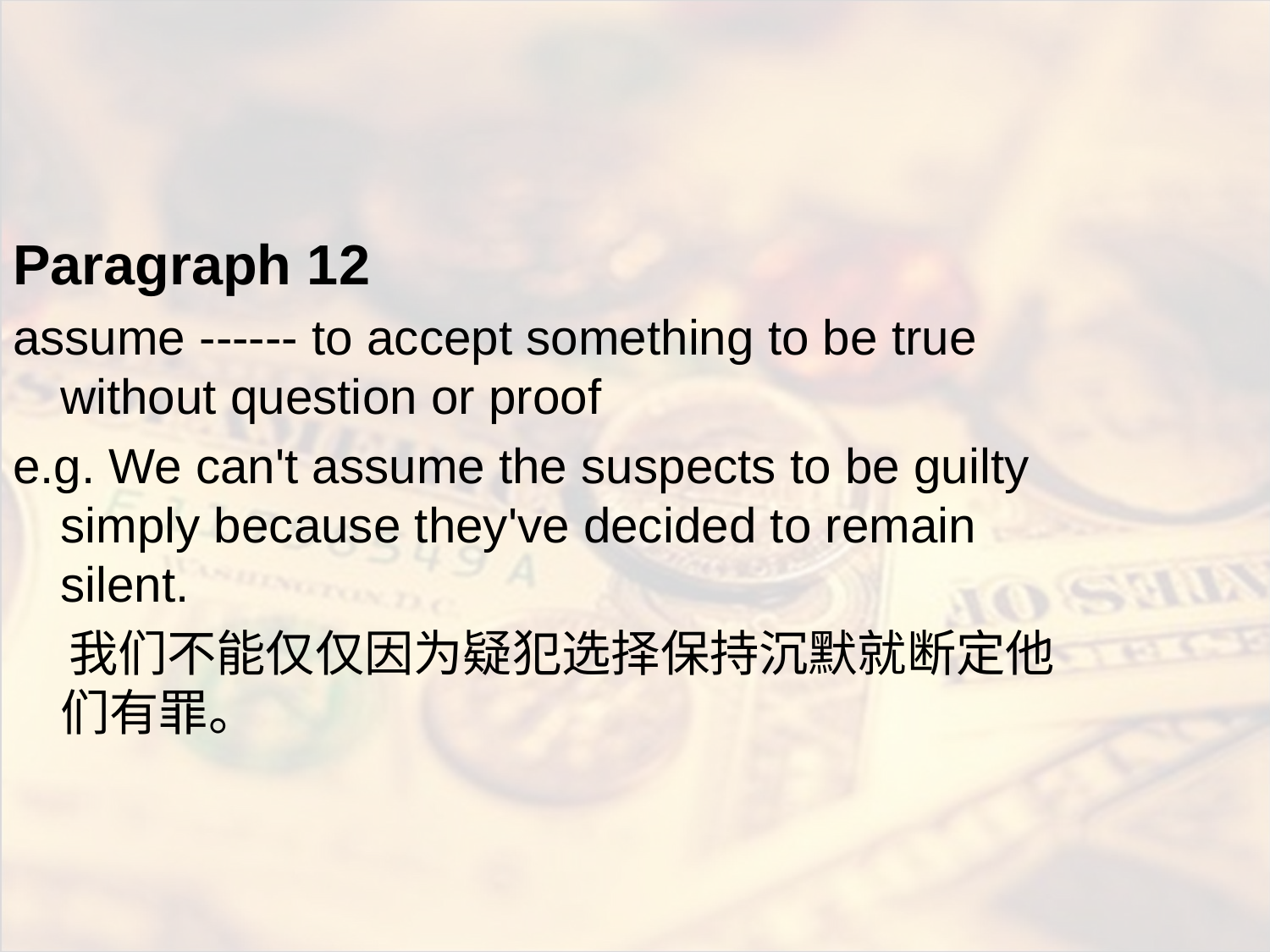

#
Paragraph 12
assume ------ to accept something to be true without question or proof
e.g. We can't assume the suspects to be guilty simply because they've decided to remain silent.
    我们不能仅仅因为疑犯选择保持沉默就断定他们有罪。